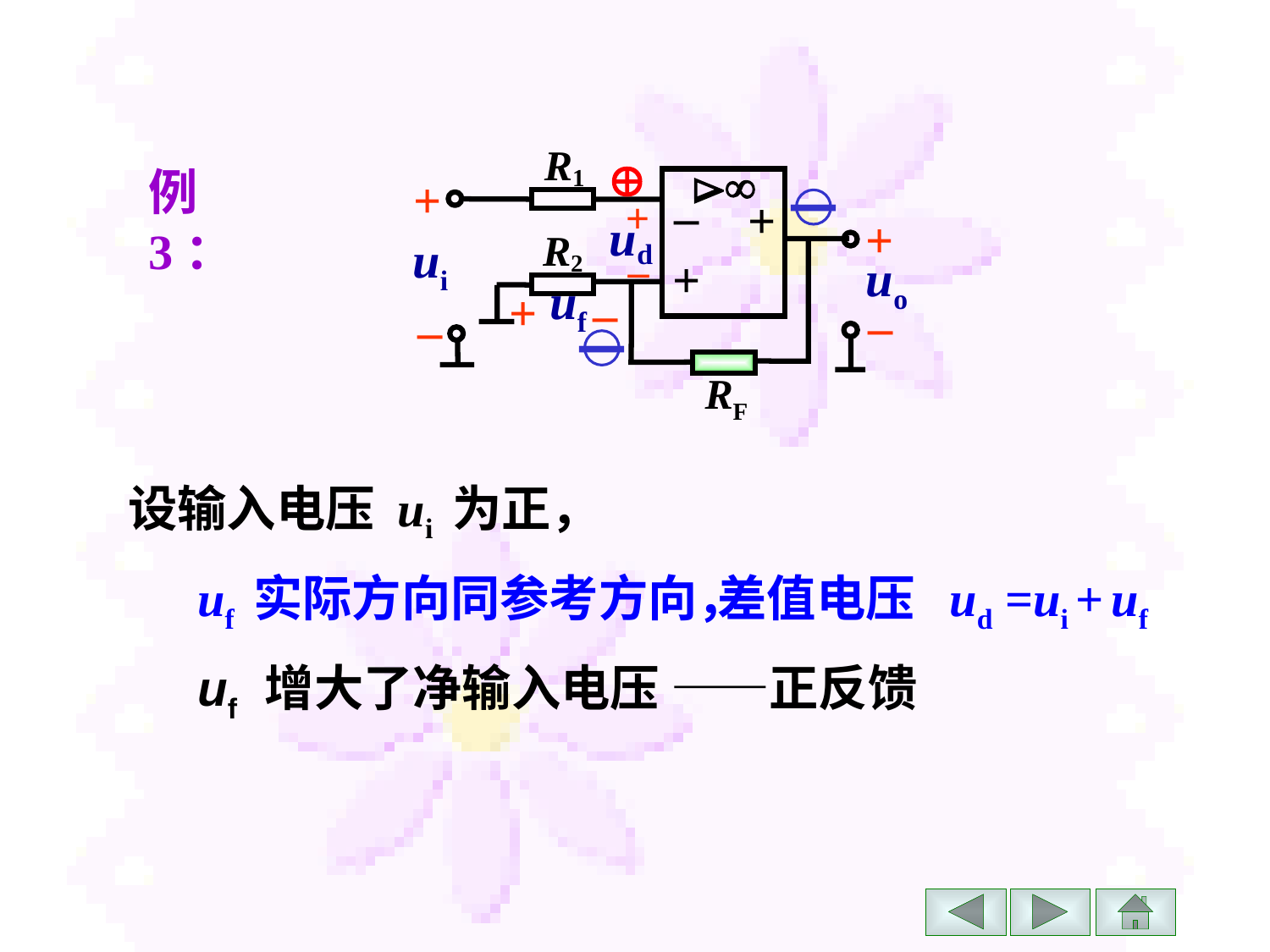

R1
∞
Δ
+

–
+

+
R2
ui

uo
+

–
–

RF

⊕
例3：
+
ud
–
－
uf
+
–
－

设输入电压 ui 为正，
uf 实际方向同参考方向，
差值电压  ud =ui + uf
uf  增大了净输入电压 ——正反馈